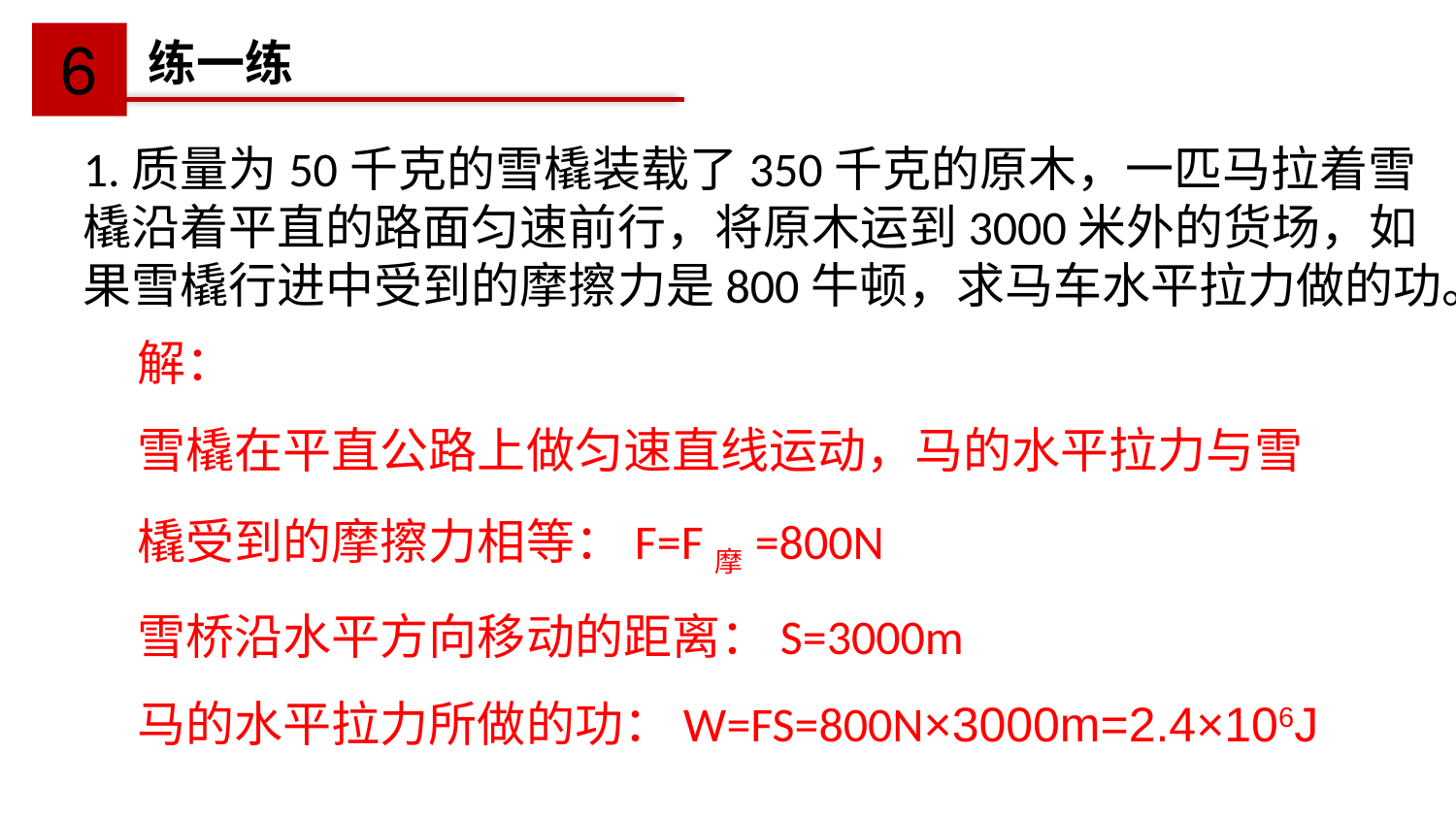

6
练一练
1.质量为50千克的雪橇装载了350千克的原木，一匹马拉着雪橇沿着平直的路面匀速前行，将原木运到3000米外的货场，如果雪橇行进中受到的摩擦力是800牛顿，求马车水平拉力做的功。
解：
雪橇在平直公路上做匀速直线运动，马的水平拉力与雪橇受到的摩擦力相等：F=F摩=800N
雪桥沿水平方向移动的距离：S=3000m
马的水平拉力所做的功：W=FS=800N×3000m=2.4×106J